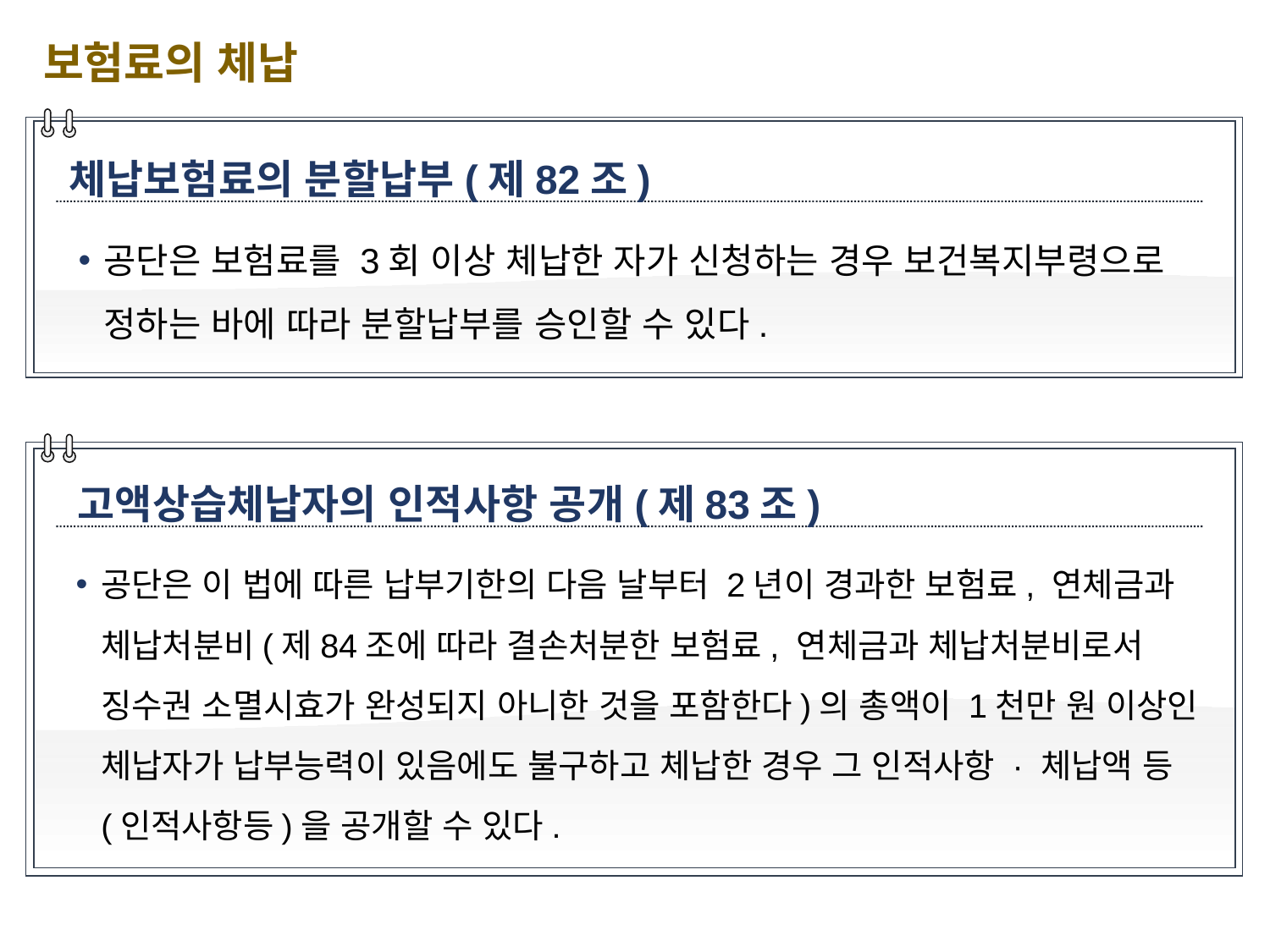

보험료의 체납

체납보험료의 분할납부(제82조)

공단은 보험료를 3회 이상 체납한 자가 신청하는 경우 보건복지부령으로 정하는 바에 따라 분할납부를 승인할 수 있다.

고액상습체납자의 인적사항 공개(제83조)

공단은 이 법에 따른 납부기한의 다음 날부터 2년이 경과한 보험료, 연체금과 체납처분비(제84조에 따라 결손처분한 보험료, 연체금과 체납처분비로서 징수권 소멸시효가 완성되지 아니한 것을 포함한다)의 총액이 1천만 원 이상인 체납자가 납부능력이 있음에도 불구하고 체납한 경우 그 인적사항 · 체납액 등(인적사항등)을 공개할 수 있다.